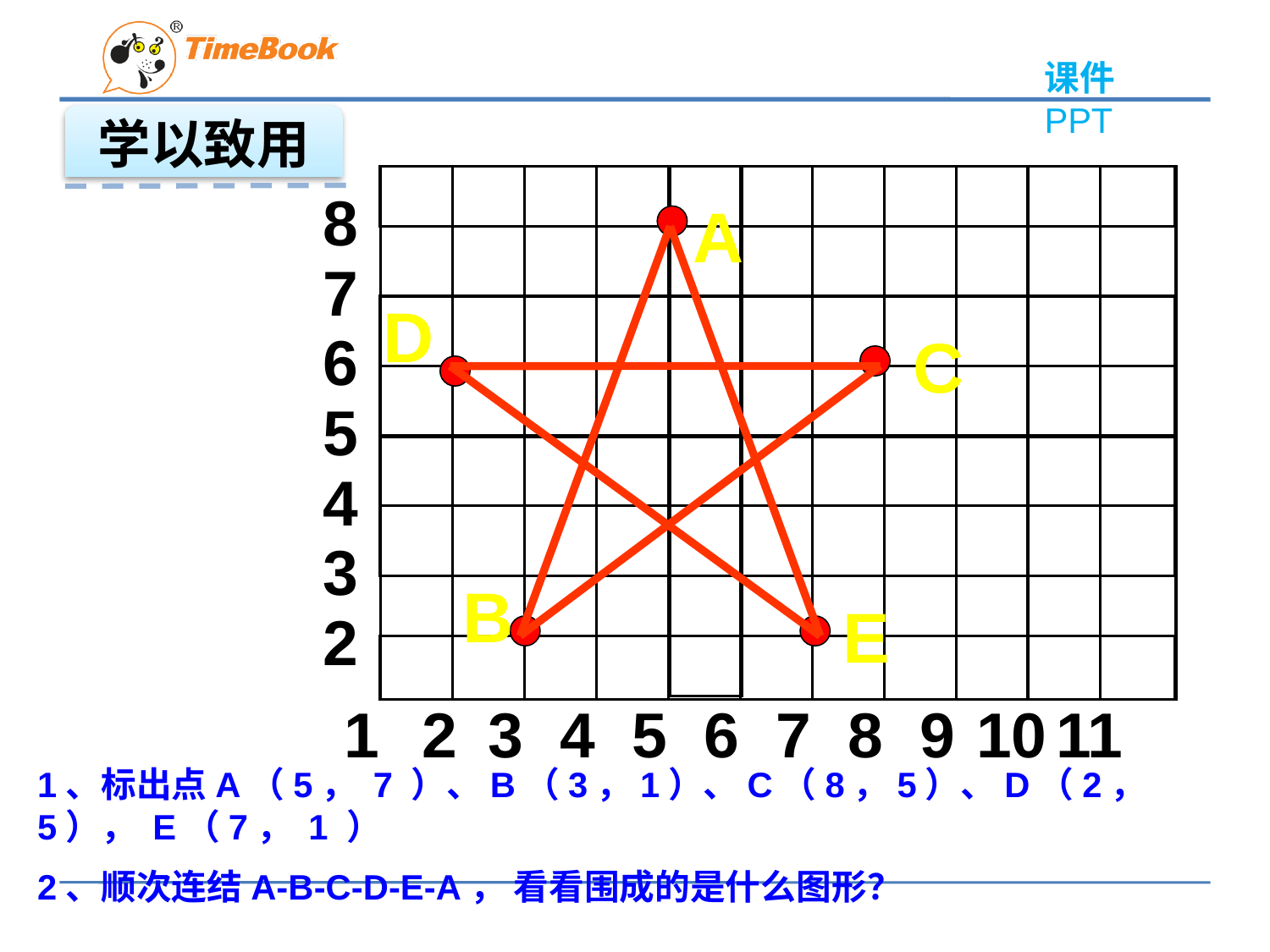

学以致用

8
A

7
D

6
C

5

4

3
B
E
2

1
2
3
4
5
6
7
8
9
10
11

1、标出点A（5， 7 ）、B（3，1）、C（8，5）、D（2，5）， E（7， 1 ）
2、顺次连结A-B-C-D-E-A， 看看围成的是什么图形？